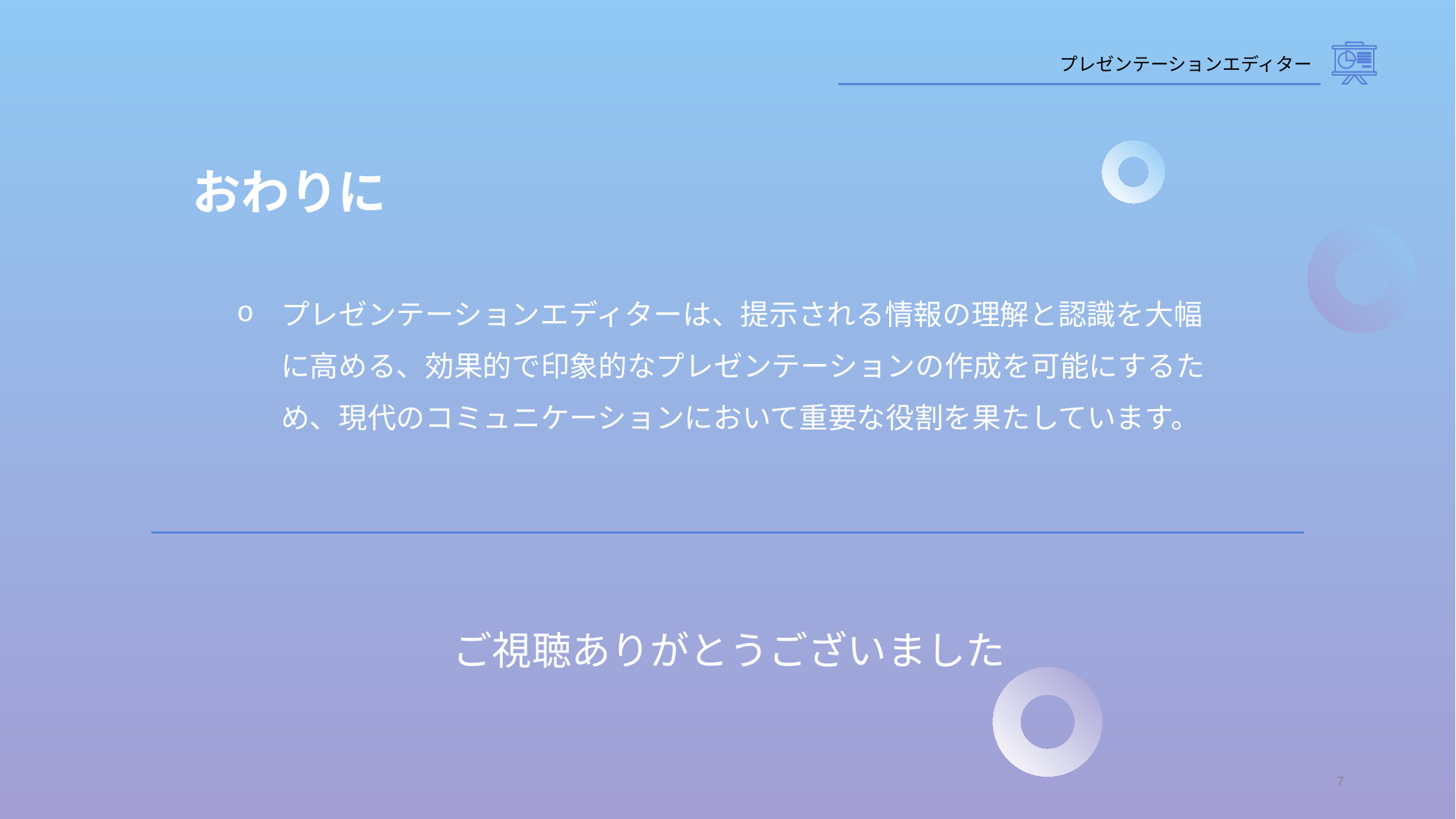

# おわりに

プレゼンテーションエディターは、提示される情報の理解と認識を大幅に高める、効果的で印象的なプレゼンテーションの作成を可能にするため、現代のコミュニケーションにおいて重要な役割を果たしています。
ご視聴ありがとうございました

7